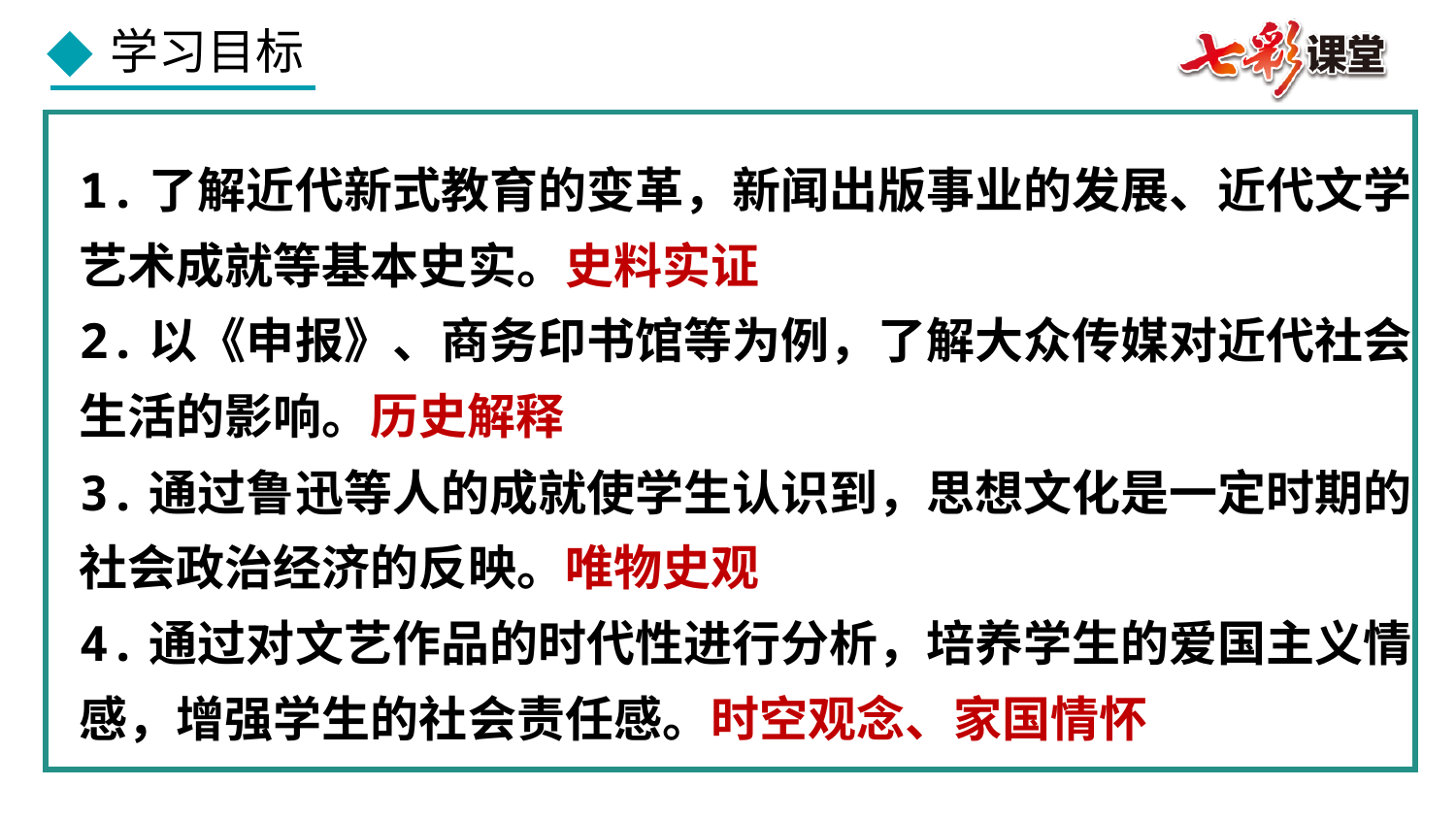

1.了解近代新式教育的变革，新闻出版事业的发展、近代文学艺术成就等基本史实。史料实证
2.以《申报》、商务印书馆等为例，了解大众传媒对近代社会生活的影响。历史解释
3.通过鲁迅等人的成就使学生认识到，思想文化是一定时期的社会政治经济的反映。唯物史观
4.通过对文艺作品的时代性进行分析，培养学生的爱国主义情感，增强学生的社会责任感。时空观念、家国情怀